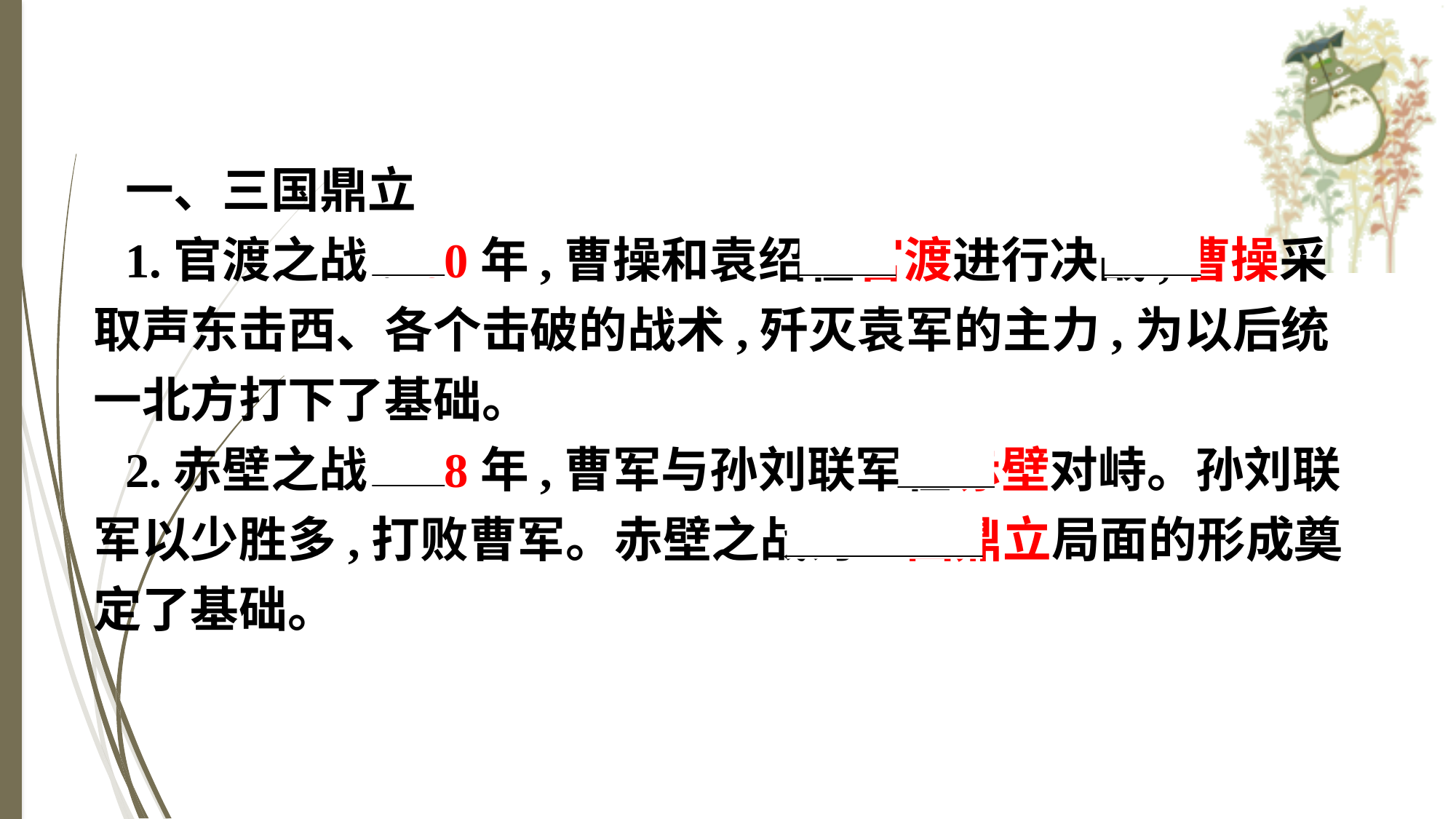

一、三国鼎立
1.官渡之战:200年,曹操和袁绍在官渡进行决战,曹操采取声东击西、各个击破的战术,歼灭袁军的主力,为以后统一北方打下了基础。
2.赤壁之战:208年,曹军与孙刘联军在赤壁对峙。孙刘联军以少胜多,打败曹军。赤壁之战为三国鼎立局面的形成奠定了基础。